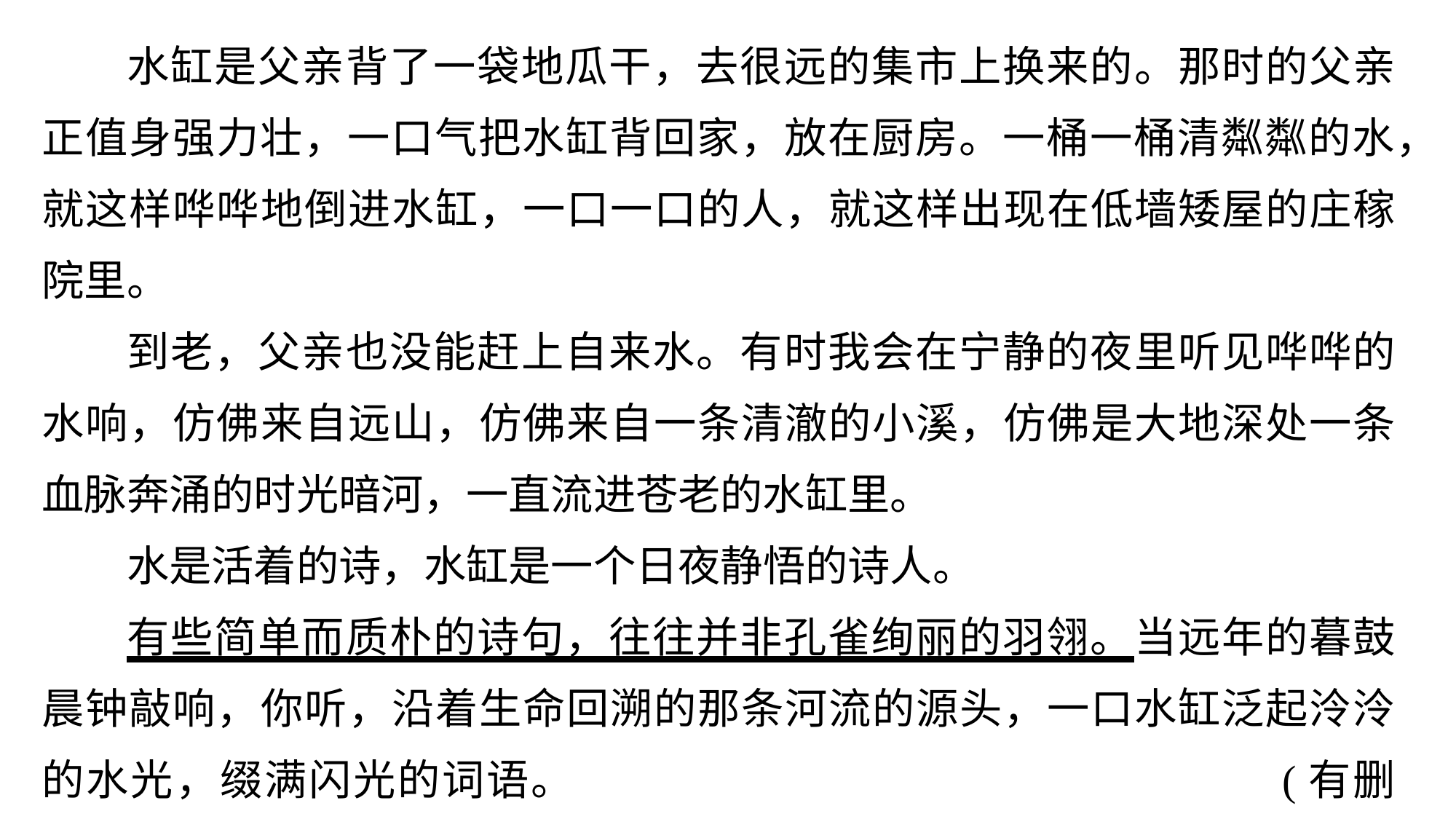

水缸是父亲背了一袋地瓜干，去很远的集市上换来的。那时的父亲正值身强力壮，一口气把水缸背回家，放在厨房。一桶一桶清粼粼的水，就这样哗哗地倒进水缸，一口一口的人，就这样出现在低墙矮屋的庄稼院里。
到老，父亲也没能赶上自来水。有时我会在宁静的夜里听见哗哗的水响，仿佛来自远山，仿佛来自一条清澈的小溪，仿佛是大地深处一条血脉奔涌的时光暗河，一直流进苍老的水缸里。
水是活着的诗，水缸是一个日夜静悟的诗人。
有些简单而质朴的诗句，往往并非孔雀绚丽的羽翎。当远年的暮鼓晨钟敲响，你听，沿着生命回溯的那条河流的源头，一口水缸泛起泠泠的水光，缀满闪光的词语。							(有删节)